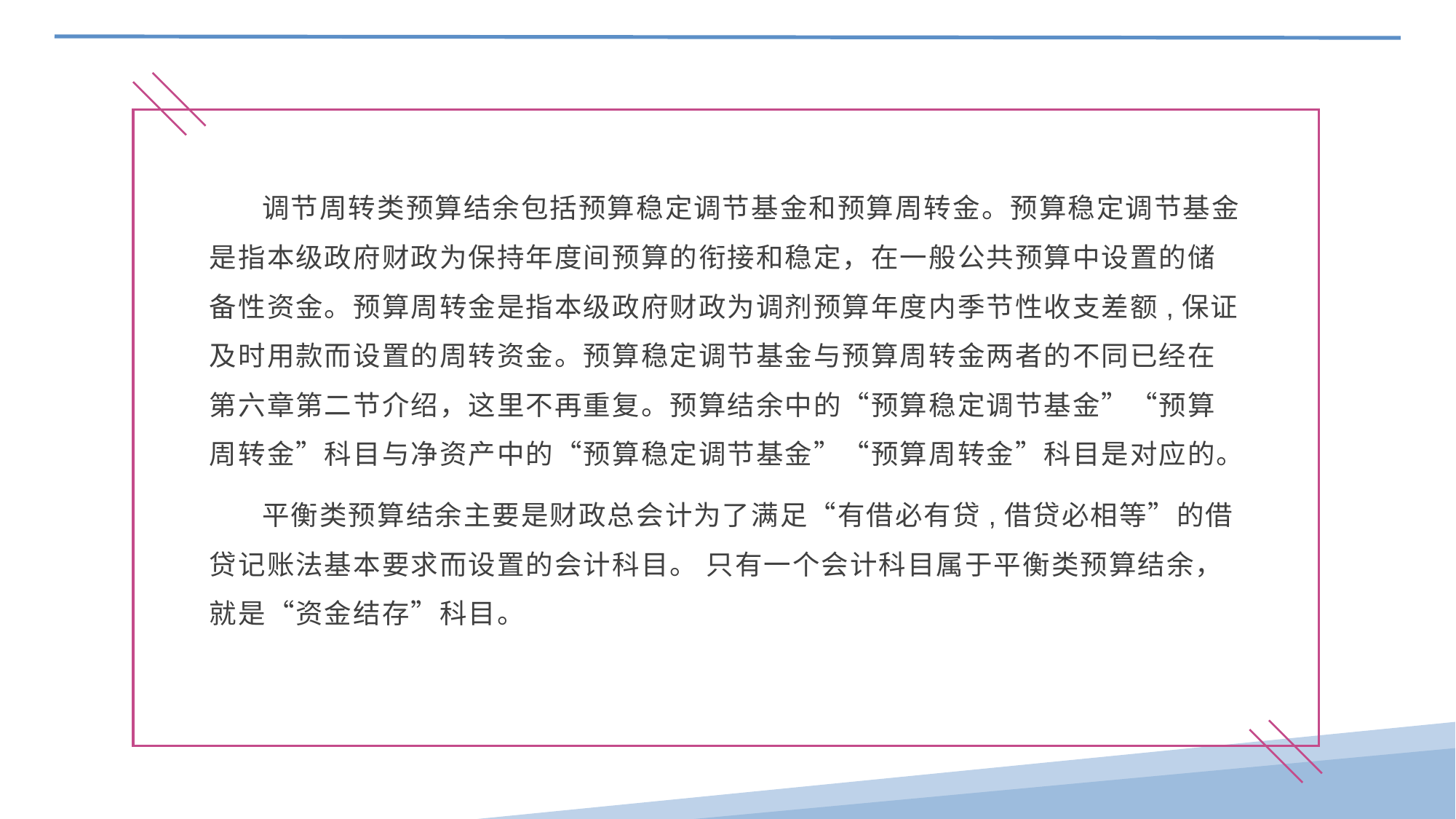

调节周转类预算结余包括预算稳定调节基金和预算周转金。预算稳定调节基金是指本级政府财政为保持年度间预算的衔接和稳定，在一般公共预算中设置的储备性资金。预算周转金是指本级政府财政为调剂预算年度内季节性收支差额,保证及时用款而设置的周转资金。预算稳定调节基金与预算周转金两者的不同已经在第六章第二节介绍，这里不再重复。预算结余中的“预算稳定调节基金”“预算周转金”科目与净资产中的“预算稳定调节基金”“预算周转金”科目是对应的。
      平衡类预算结余主要是财政总会计为了满足“有借必有贷,借贷必相等”的借贷记账法基本要求而设置的会计科目。 只有一个会计科目属于平衡类预算结余，就是“资金结存”科目。